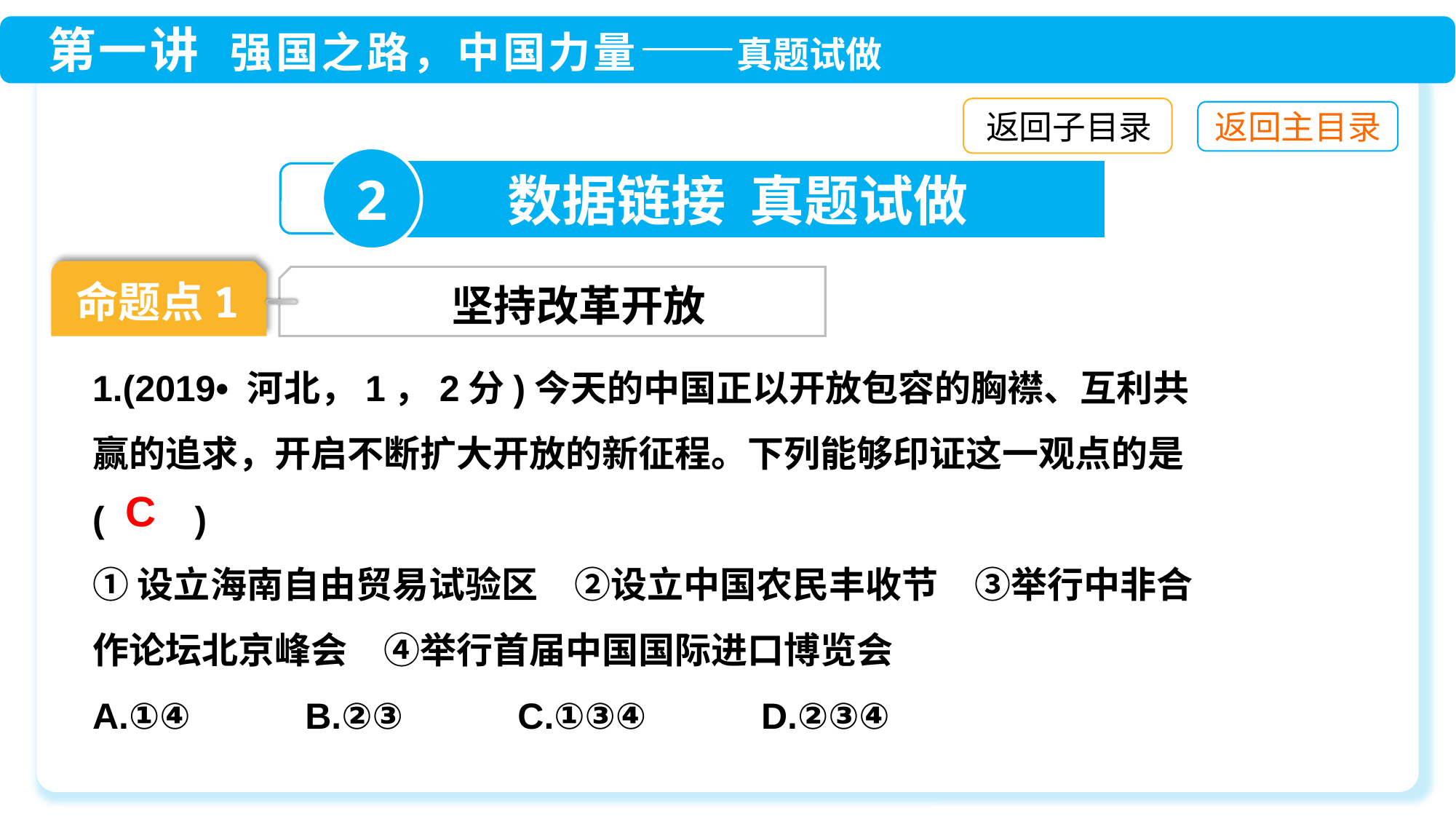

返回子目录

2
数据链接  真题试做

命题点1
坚持改革开放

1.(2019• 河北，1，2分)今天的中国正以开放包容的胸襟、互利共赢的追求，开启不断扩大开放的新征程。下列能够印证这一观点的是(　　)
①设立海南自由贸易试验区　②设立中国农民丰收节　③举行中非合作论坛北京峰会　④举行首届中国国际进口博览会
A.①④　　   B.②③　   　C.①③④　   　D.②③④
C